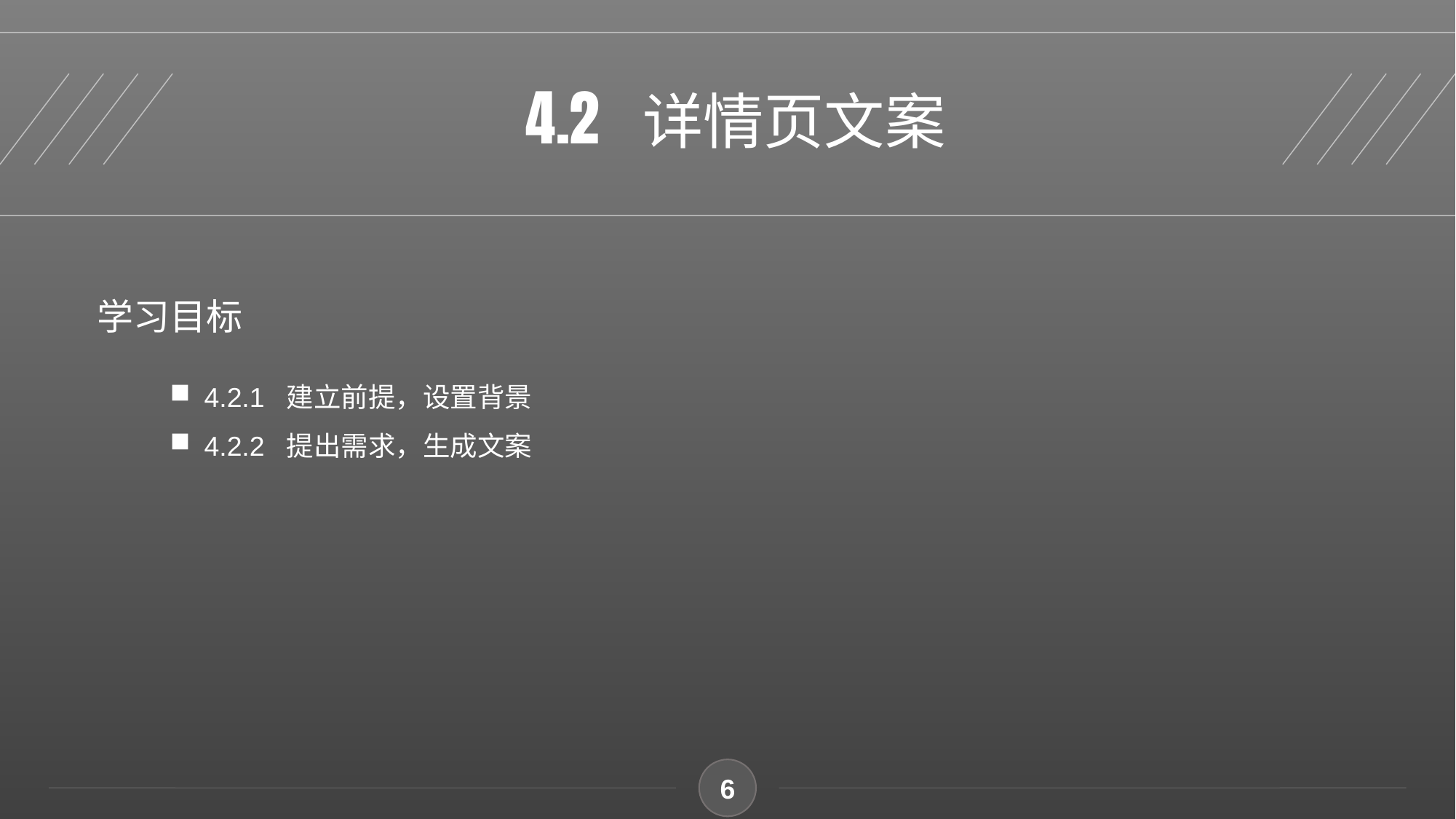

4.2  详情页文案

学习目标
4.2.1  建立前提，设置背景
4.2.2  提出需求，生成文案